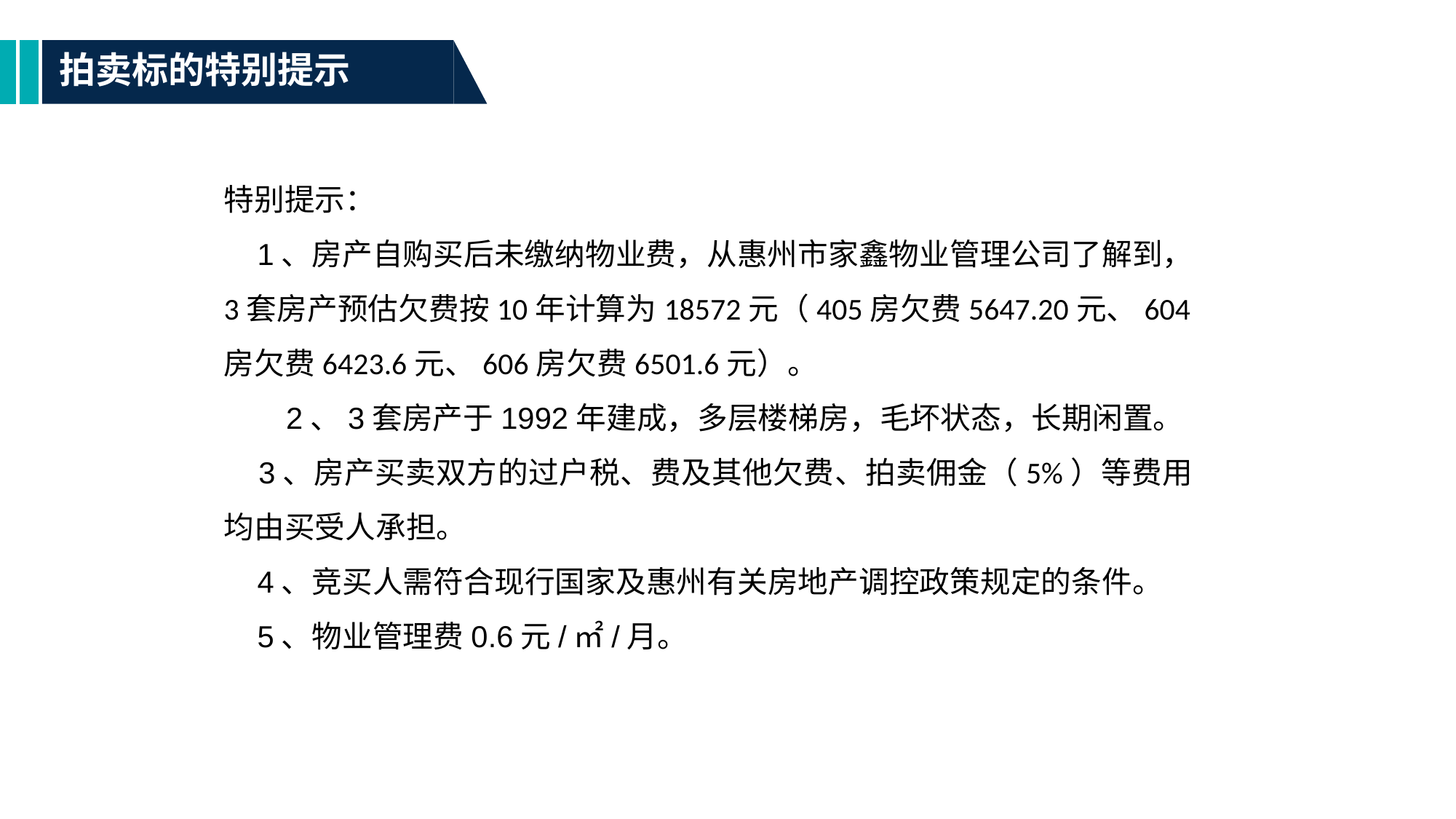

拍卖标的特别提示
特别提示：
    1、房产自购买后未缴纳物业费，从惠州市家鑫物业管理公司了解到，3套房产预估欠费按10年计算为18572元（405房欠费5647.20元、604房欠费6423.6元、606房欠费6501.6元）。
         2、3套房产于1992年建成，多层楼梯房，毛坏状态，长期闲置。
    3、房产买卖双方的过户税、费及其他欠费、拍卖佣金（5%）等费用均由买受人承担。
    4、竞买人需符合现行国家及惠州有关房地产调控政策规定的条件。
    5、物业管理费0.6元/㎡/月。
1
2
4